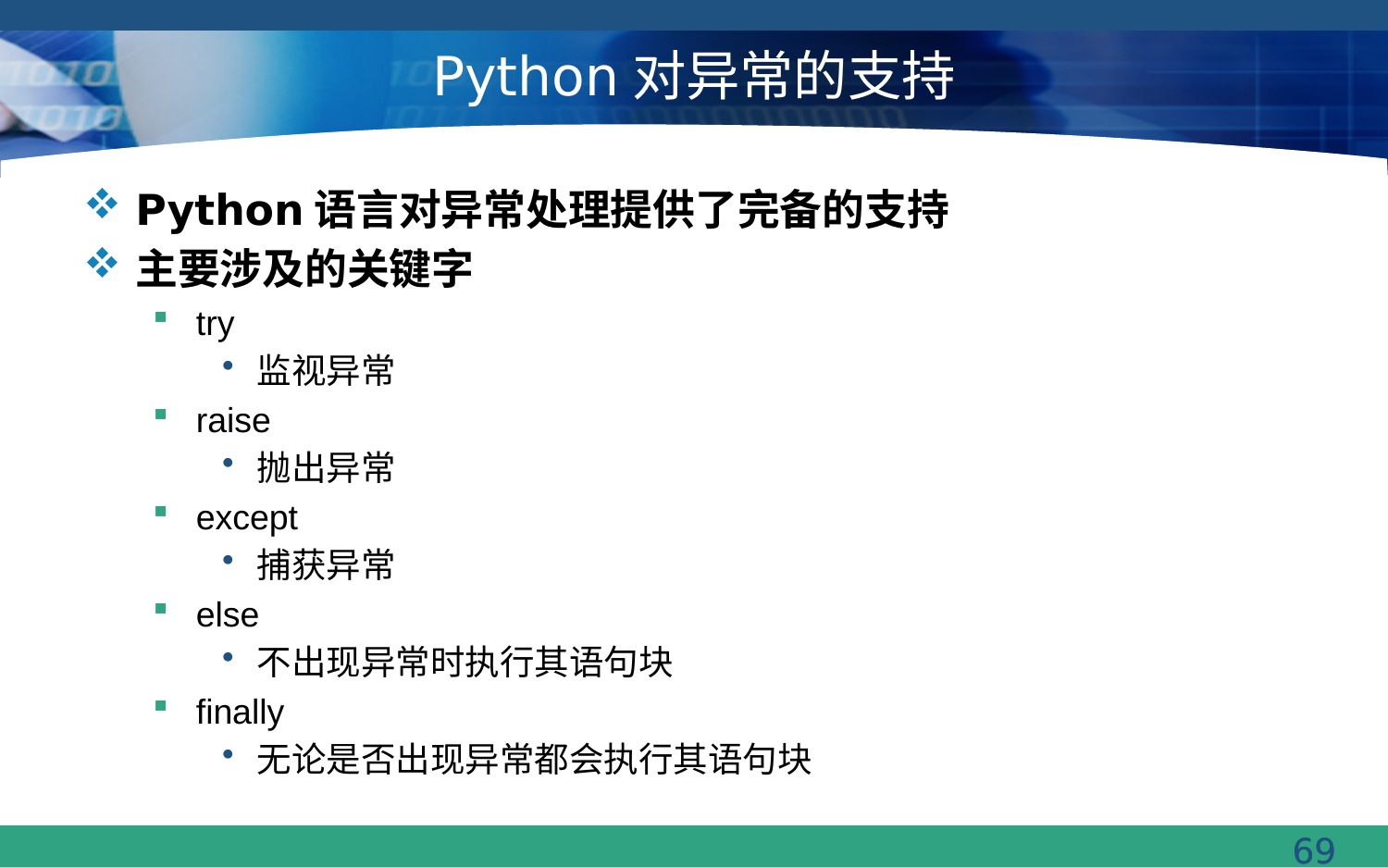

# Python对异常的支持
Python语言对异常处理提供了完备的支持
主要涉及的关键字
try
监视异常
raise
抛出异常
except
捕获异常
else
不出现异常时执行其语句块
finally
无论是否出现异常都会执行其语句块